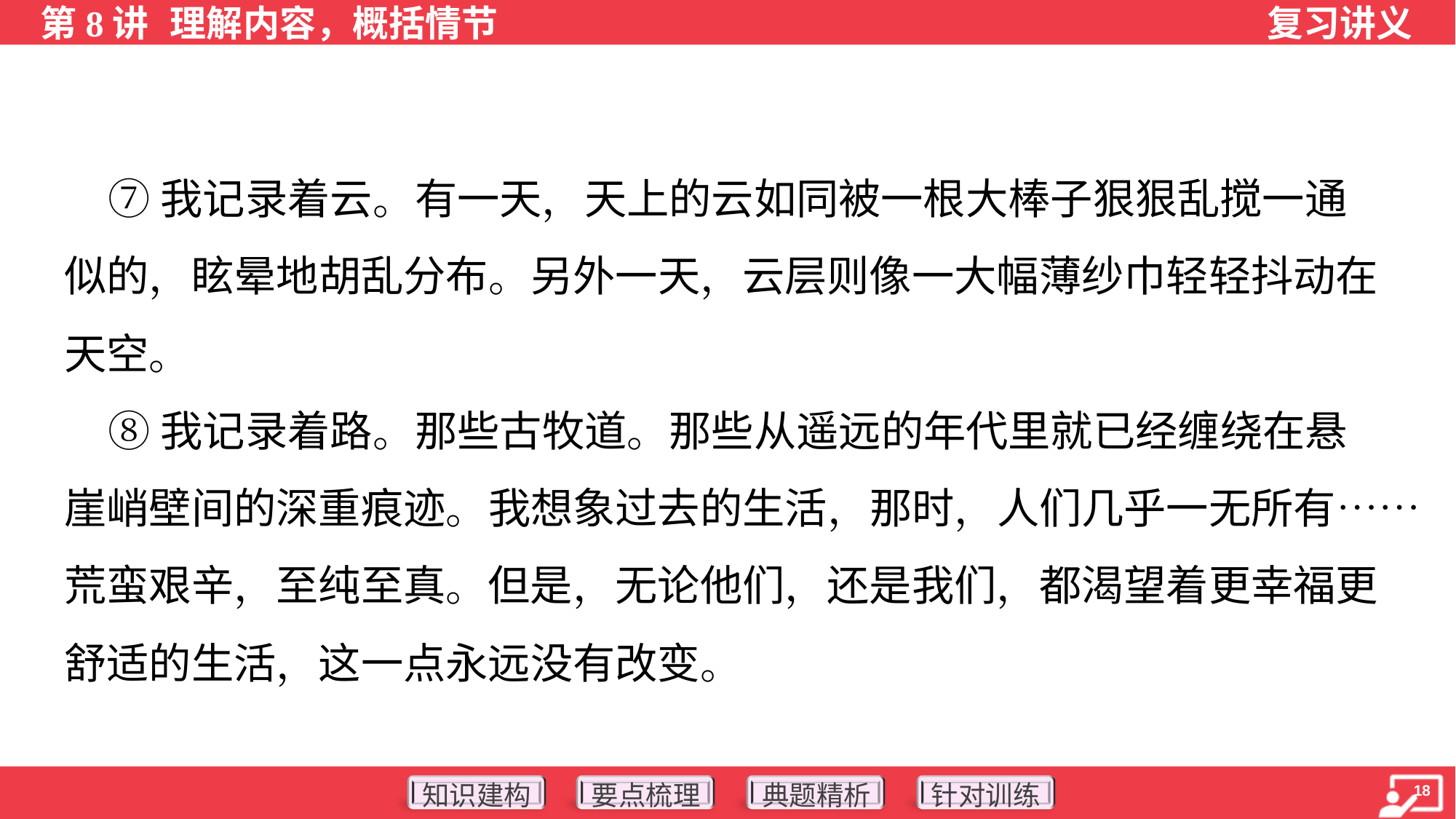

⑦我记录着云。有一天，天上的云如同被一根大棒子狠狠乱搅一通
似的，眩晕地胡乱分布。另外一天，云层则像一大幅薄纱巾轻轻抖动在
天空。
    ⑧我记录着路。那些古牧道。那些从遥远的年代里就已经缠绕在悬
崖峭壁间的深重痕迹。我想象过去的生活，那时，人们几乎一无所有……
荒蛮艰辛，至纯至真。但是，无论他们，还是我们，都渴望着更幸福更
舒适的生活，这一点永远没有改变。